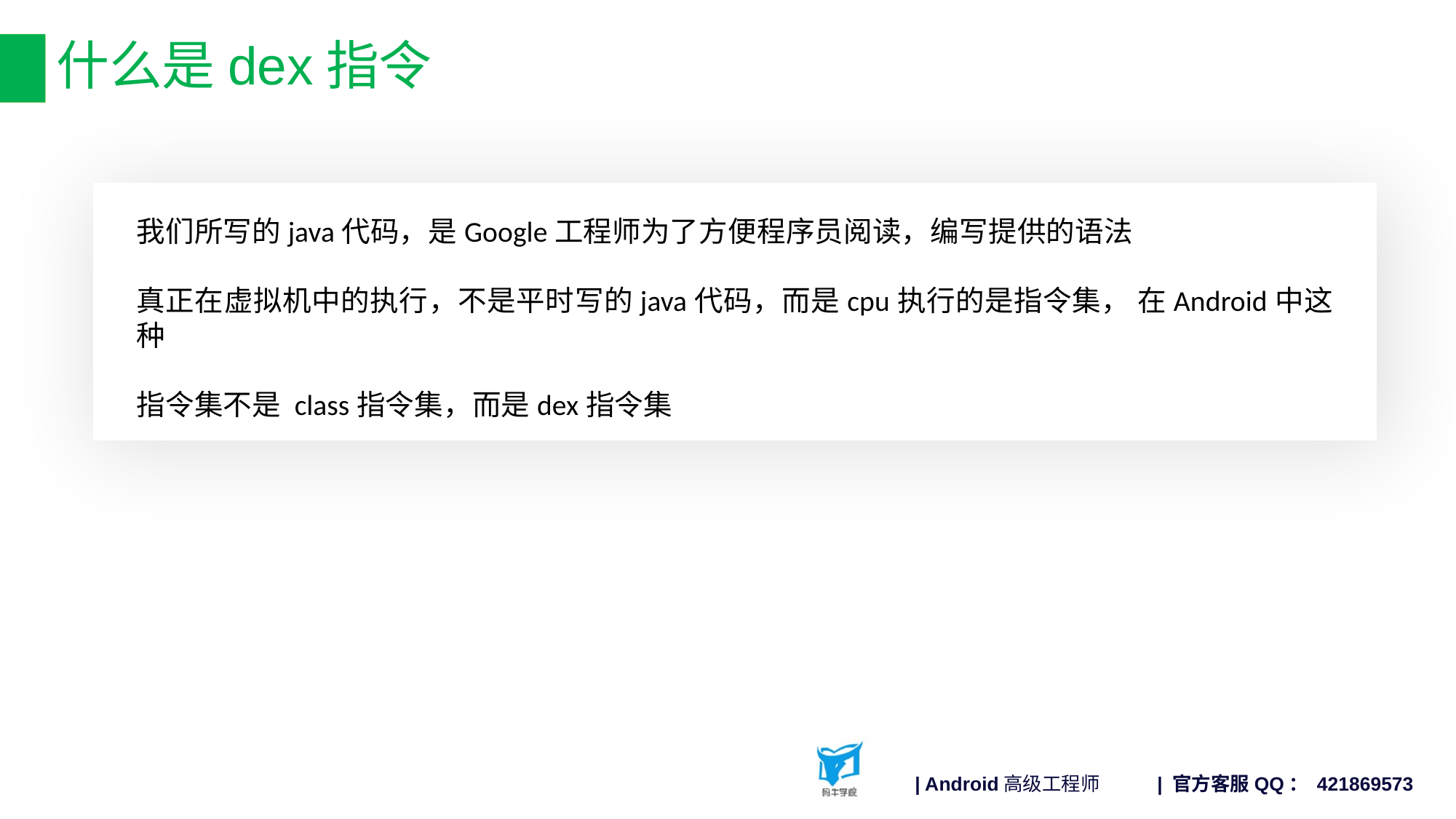

# 什么是dex指令

我们所写的java代码，是Google工程师为了方便程序员阅读，编写提供的语法

真正在虚拟机中的执行，不是平时写的java代码，而是cpu执行的是指令集， 在Android中这种

指令集不是 class指令集，而是dex指令集